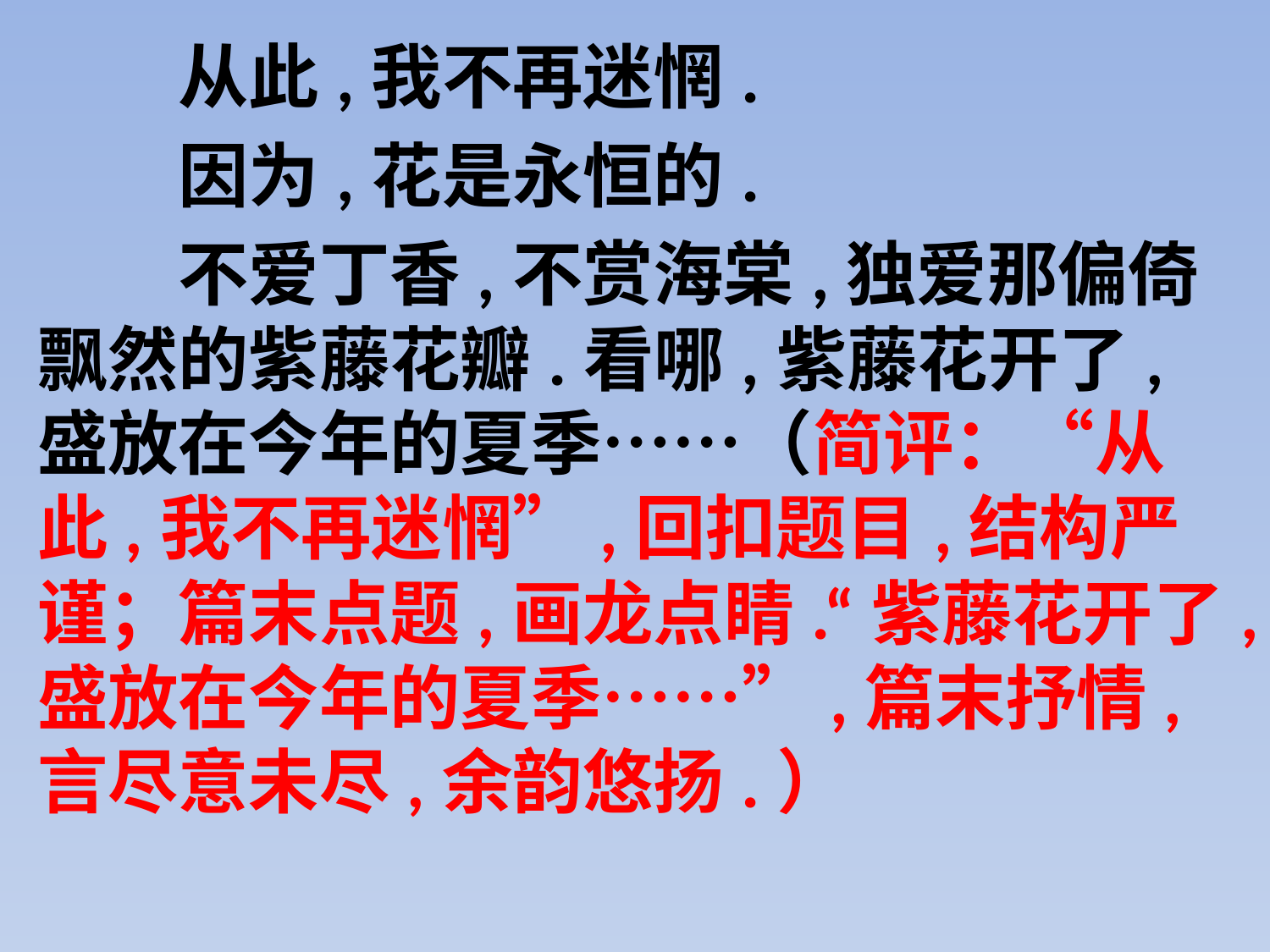

从此,我不再迷惘.
　　因为,花是永恒的.
　　不爱丁香,不赏海棠,独爱那偏倚飘然的紫藤花瓣.看哪,紫藤花开了,盛放在今年的夏季……（简评：“从此,我不再迷惘”,回扣题目,结构严谨；篇末点题,画龙点睛.“紫藤花开了,盛放在今年的夏季……”,篇末抒情,言尽意未尽,余韵悠扬.）